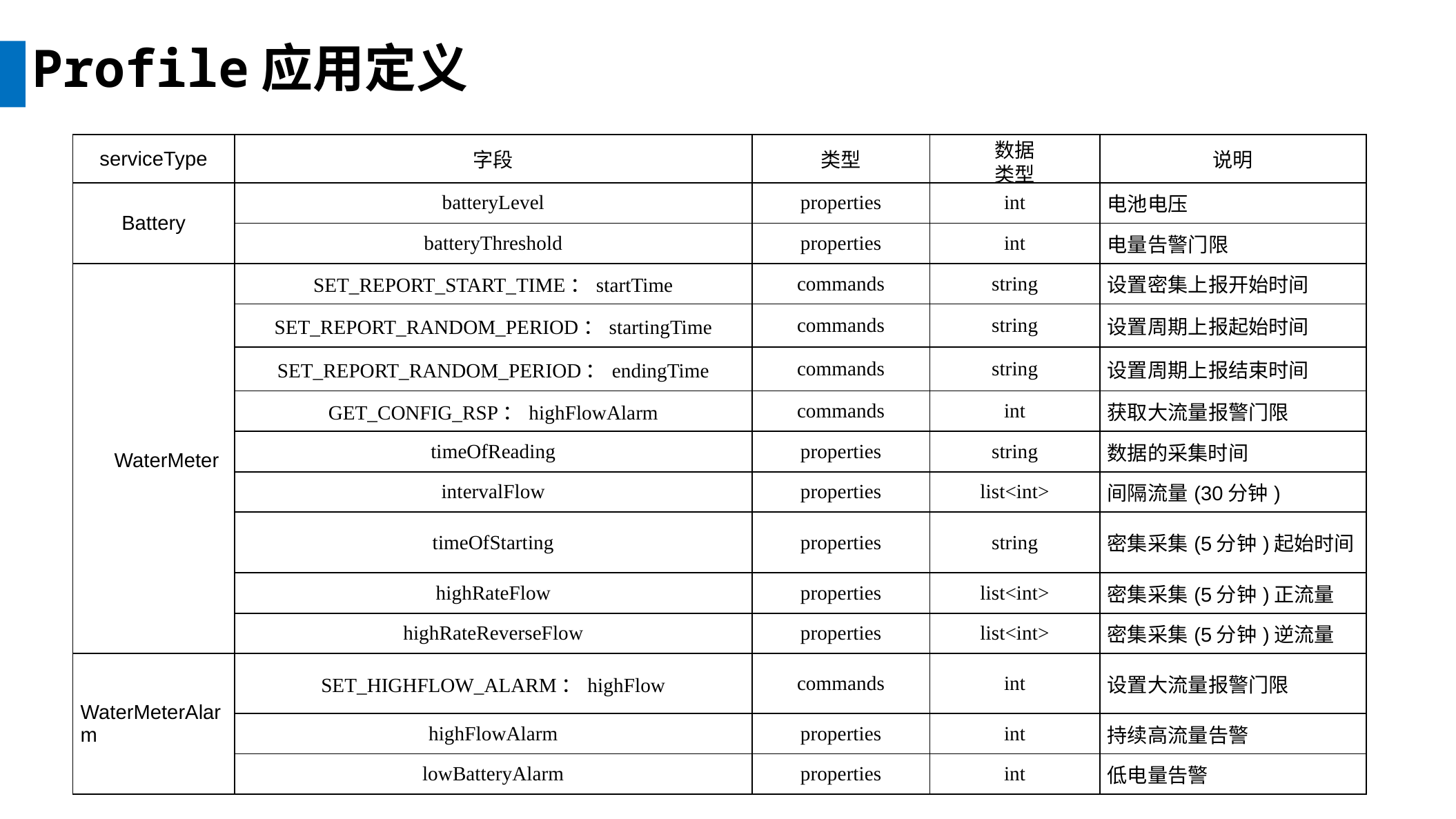

Profile应用定义

| serviceType | 字段 | 类型 | 数据 | 说明 |
| --- | --- | --- | --- | --- |
|  |  |  | 类型 |  |
| Battery | batteryLevel | properties | int | 电池电压 |
|  | batteryThreshold | properties | int | 电量告警门限 |
| WaterMeter | SET\_REPORT\_START\_TIME：startTime | commands | string | 设置密集上报开始时间 |
|  | SET\_REPORT\_RANDOM\_PERIOD：startingTime | commands | string | 设置周期上报起始时间 |
|  | SET\_REPORT\_RANDOM\_PERIOD：endingTime | commands | string | 设置周期上报结束时间 |
|  | GET\_CONFIG\_RSP：highFlowAlarm | commands | int | 获取大流量报警门限 |
|  | timeOfReading | properties | string | 数据的采集时间 |
|  | intervalFlow | properties | list<int> | 间隔流量(30分钟) |
|  | timeOfStarting | properties | string | 密集采集(5分钟)起始时间 |
|  | highRateFlow | properties | list<int> | 密集采集(5分钟)正流量 |
|  | highRateReverseFlow | properties | list<int> | 密集采集(5分钟)逆流量 |
| WaterMeterAlarm | SET\_HIGHFLOW\_ALARM：highFlow | commands | int | 设置大流量报警门限 |
|  | highFlowAlarm | properties | int | 持续高流量告警 |
|  | lowBatteryAlarm | properties | int | 低电量告警 |